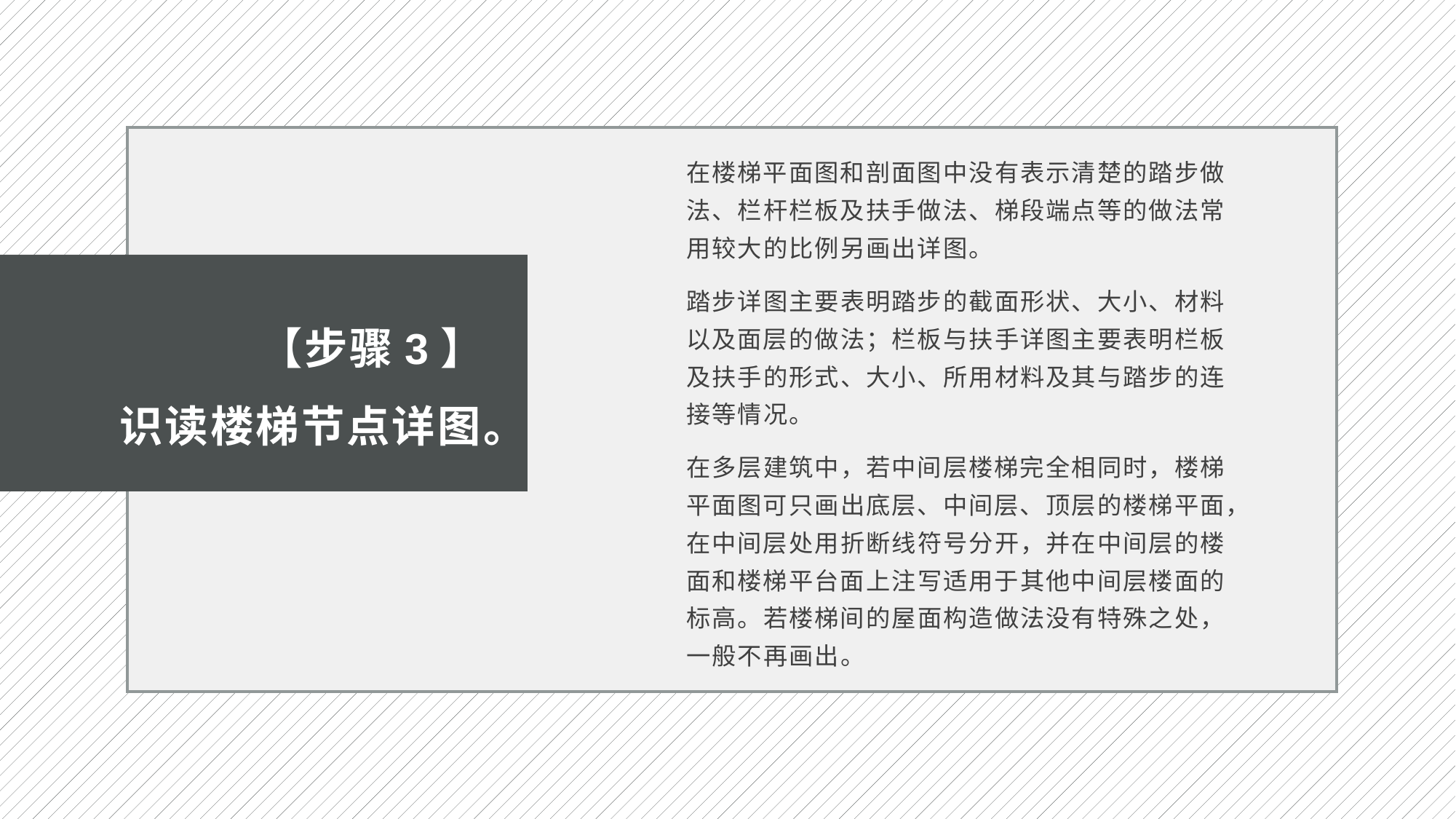

#

在楼梯平面图和剖面图中没有表示清楚的踏步做法、栏杆栏板及扶手做法、梯段端点等的做法常用较大的比例另画出详图。
踏步详图主要表明踏步的截面形状、大小、材料以及面层的做法；栏板与扶手详图主要表明栏板及扶手的形式、大小、所用材料及其与踏步的连接等情况。
在多层建筑中，若中间层楼梯完全相同时，楼梯平面图可只画出底层、中间层、顶层的楼梯平面，在中间层处用折断线符号分开，并在中间层的楼面和楼梯平台面上注写适用于其他中间层楼面的标高。若楼梯间的屋面构造做法没有特殊之处，一般不再画出。

【步骤3】
识读楼梯节点详图。